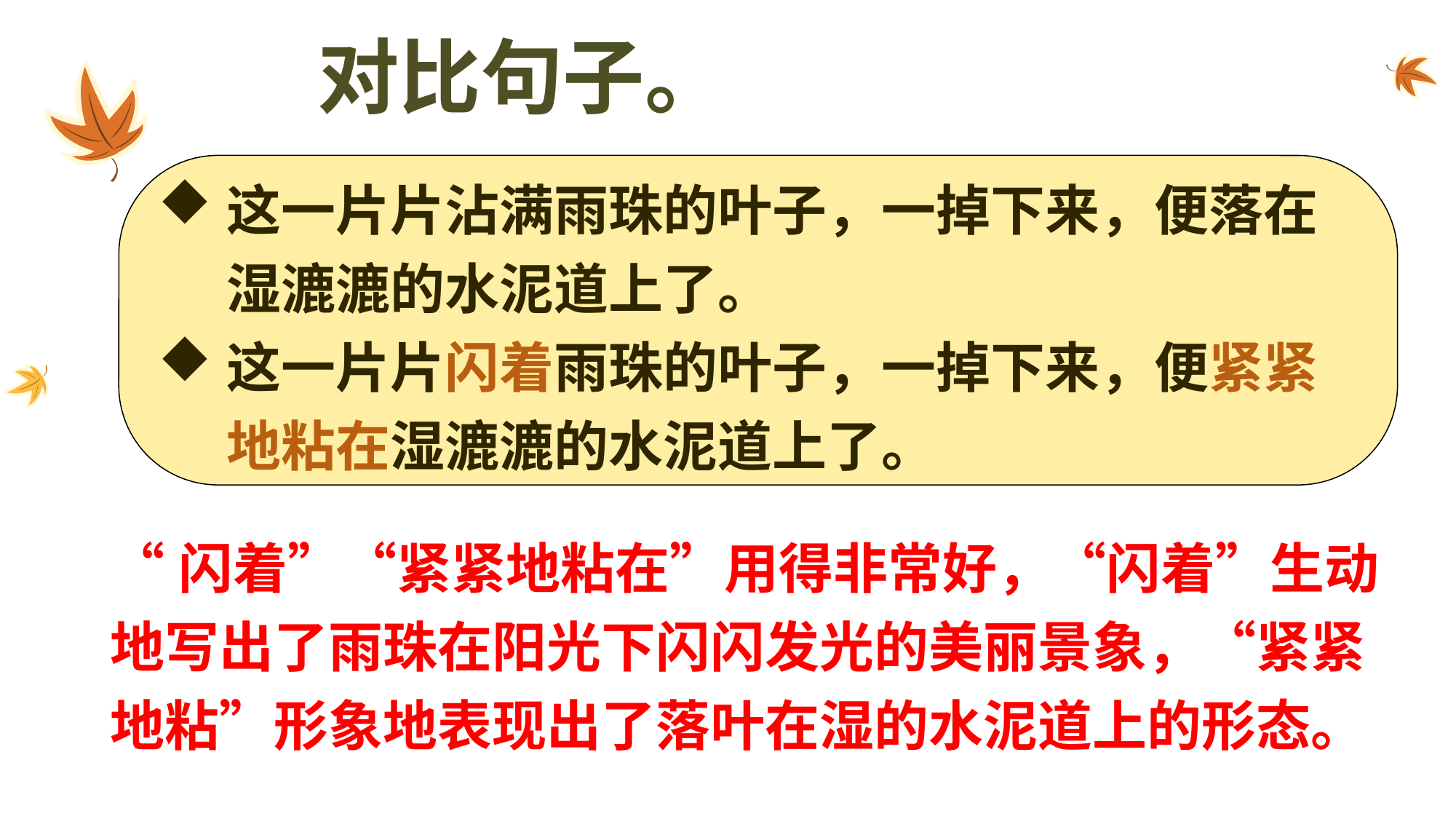

对比句子。

这一片片沾满雨珠的叶子，一掉下来，便落在湿漉漉的水泥道上了。
这一片片闪着雨珠的叶子，一掉下来，便紧紧地粘在湿漉漉的水泥道上了。

“闪着”“紧紧地粘在”用得非常好，“闪着”生动地写出了雨珠在阳光下闪闪发光的美丽景象，“紧紧地粘”形象地表现出了落叶在湿的水泥道上的形态。